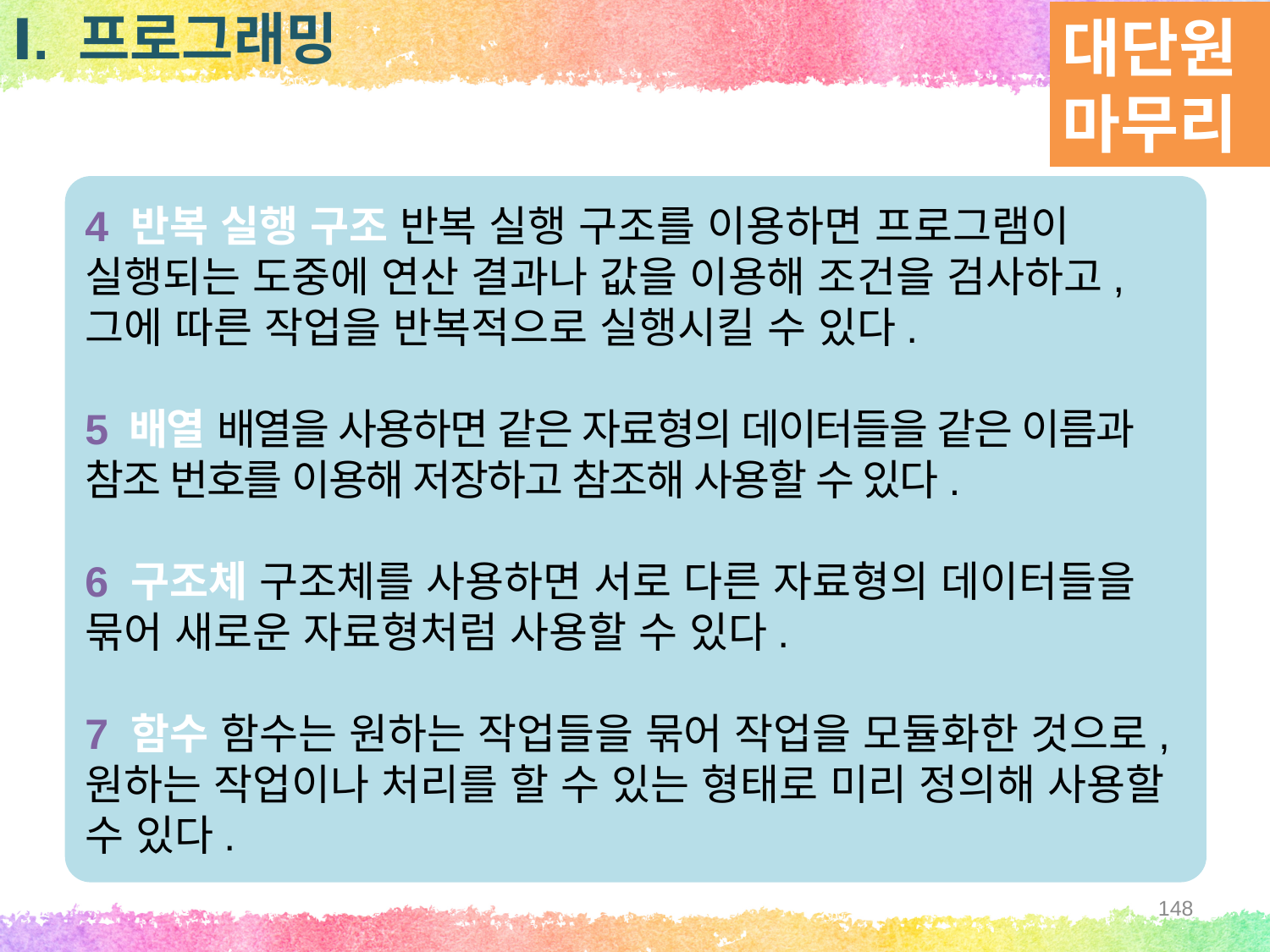

대단원 마무리
Ⅰ. 프로그래밍
4 반복 실행 구조 반복 실행 구조를 이용하면 프로그램이 실행되는 도중에 연산 결과나 값을 이용해 조건을 검사하고, 그에 따른 작업을 반복적으로 실행시킬 수 있다.

5 배열 배열을 사용하면 같은 자료형의 데이터들을 같은 이름과 참조 번호를 이용해 저장하고 참조해 사용할 수 있다.

6 구조체 구조체를 사용하면 서로 다른 자료형의 데이터들을 묶어 새로운 자료형처럼 사용할 수 있다.

7 함수 함수는 원하는 작업들을 묶어 작업을 모듈화한 것으로, 원하는 작업이나 처리를 할 수 있는 형태로 미리 정의해 사용할 수 있다.
148